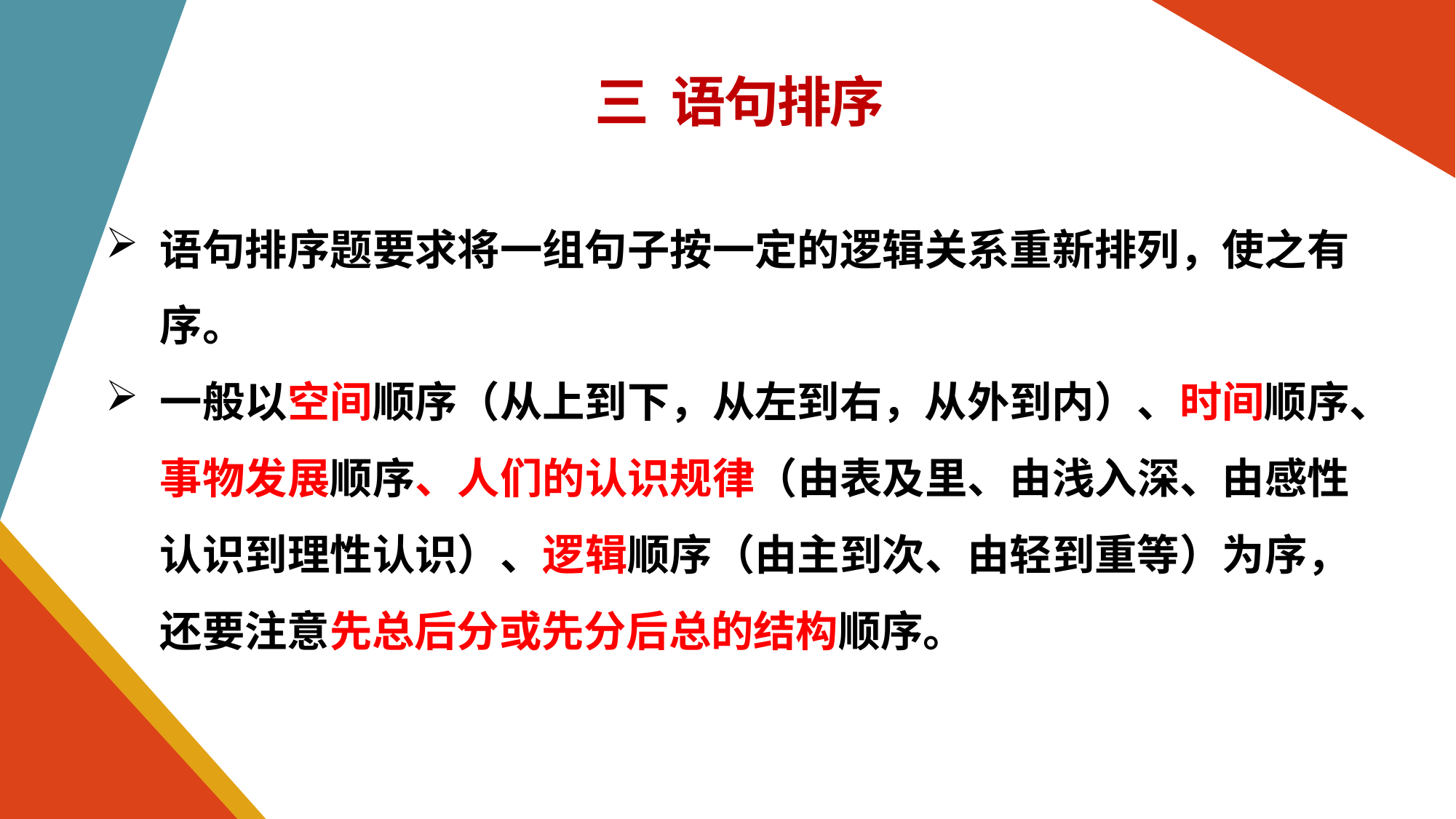

三  语句排序
语句排序题要求将一组句子按一定的逻辑关系重新排列，使之有序。
一般以空间顺序（从上到下，从左到右，从外到内）、时间顺序、事物发展顺序、人们的认识规律（由表及里、由浅入深、由感性认识到理性认识）、逻辑顺序（由主到次、由轻到重等）为序，还要注意先总后分或先分后总的结构顺序。